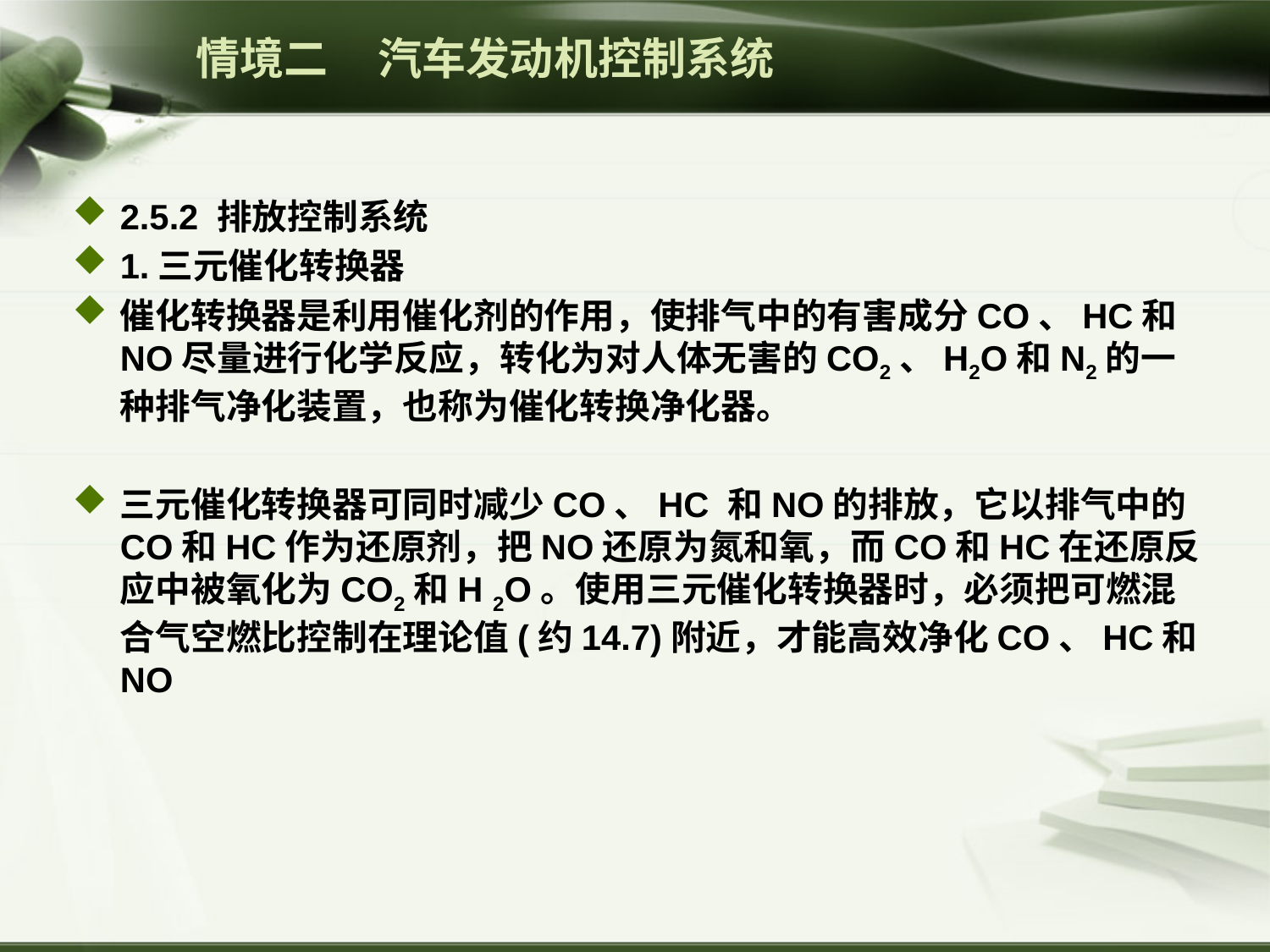

情境二     汽车发动机控制系统

2.5.2 排放控制系统
1.三元催化转换器
催化转换器是利用催化剂的作用，使排气中的有害成分CO、HC和NO尽量进行化学反应，转化为对人体无害的CO2、H2O和N2的一种排气净化装置，也称为催化转换净化器。

三元催化转换器可同时减少CO、HC 和NO的排放，它以排气中的CO和HC作为还原剂，把NO还原为氮和氧，而CO和HC在还原反应中被氧化为CO2和H 2O。使用三元催化转换器时，必须把可燃混合气空燃比控制在理论值(约14.7)附近，才能高效净化CO、HC和 NO